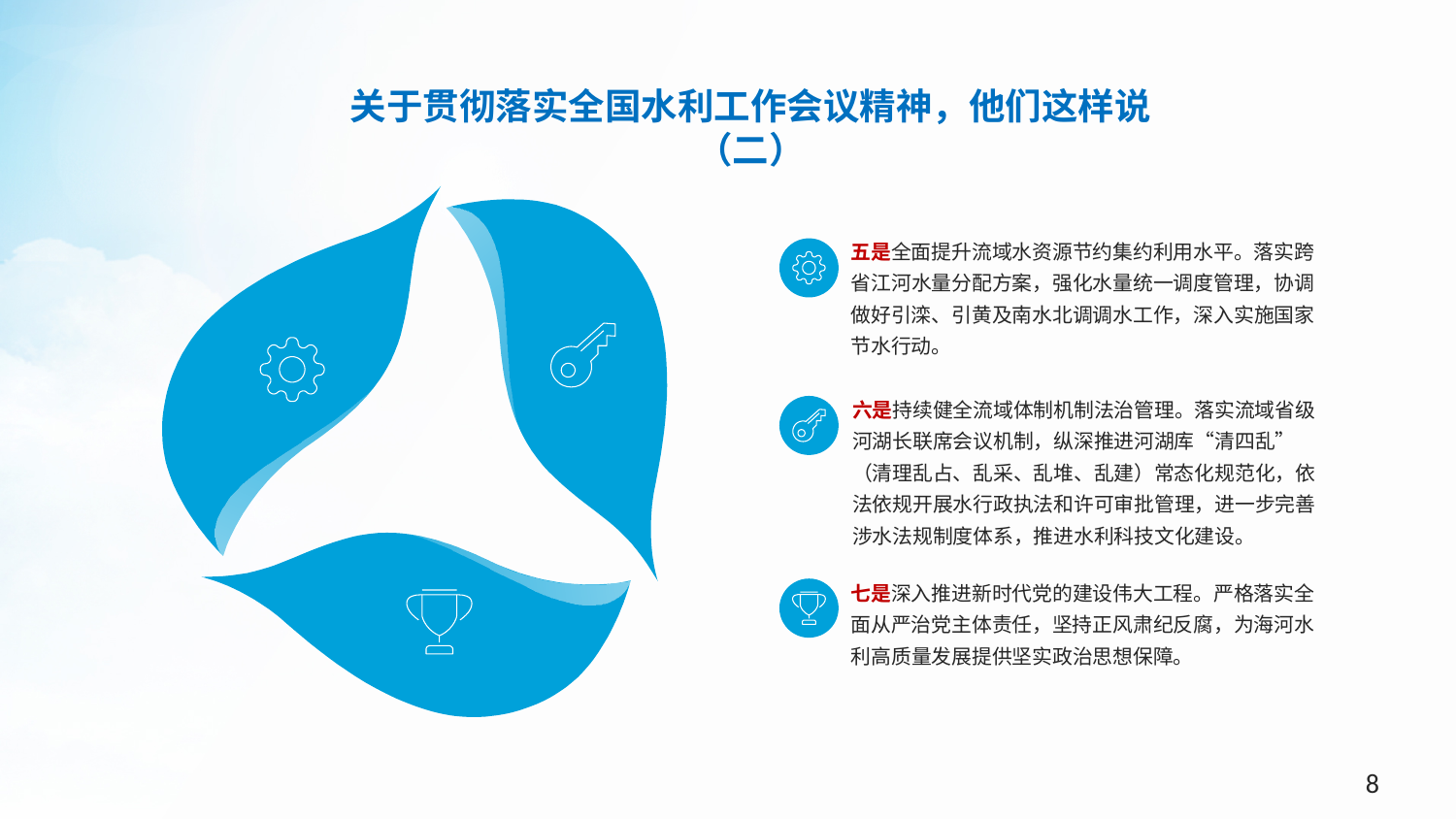

关于贯彻落实全国水利工作会议精神，他们这样说（二）

五是全面提升流域水资源节约集约利用水平。落实跨省江河水量分配方案，强化水量统一调度管理，协调做好引滦、引黄及南水北调调水工作，深入实施国家节水行动。

六是持续健全流域体制机制法治管理。落实流域省级河湖长联席会议机制，纵深推进河湖库“清四乱”（清理乱占、乱采、乱堆、乱建）常态化规范化，依法依规开展水行政执法和许可审批管理，进一步完善涉水法规制度体系，推进水利科技文化建设。

七是深入推进新时代党的建设伟大工程。严格落实全面从严治党主体责任，坚持正风肃纪反腐，为海河水利高质量发展提供坚实政治思想保障。

8